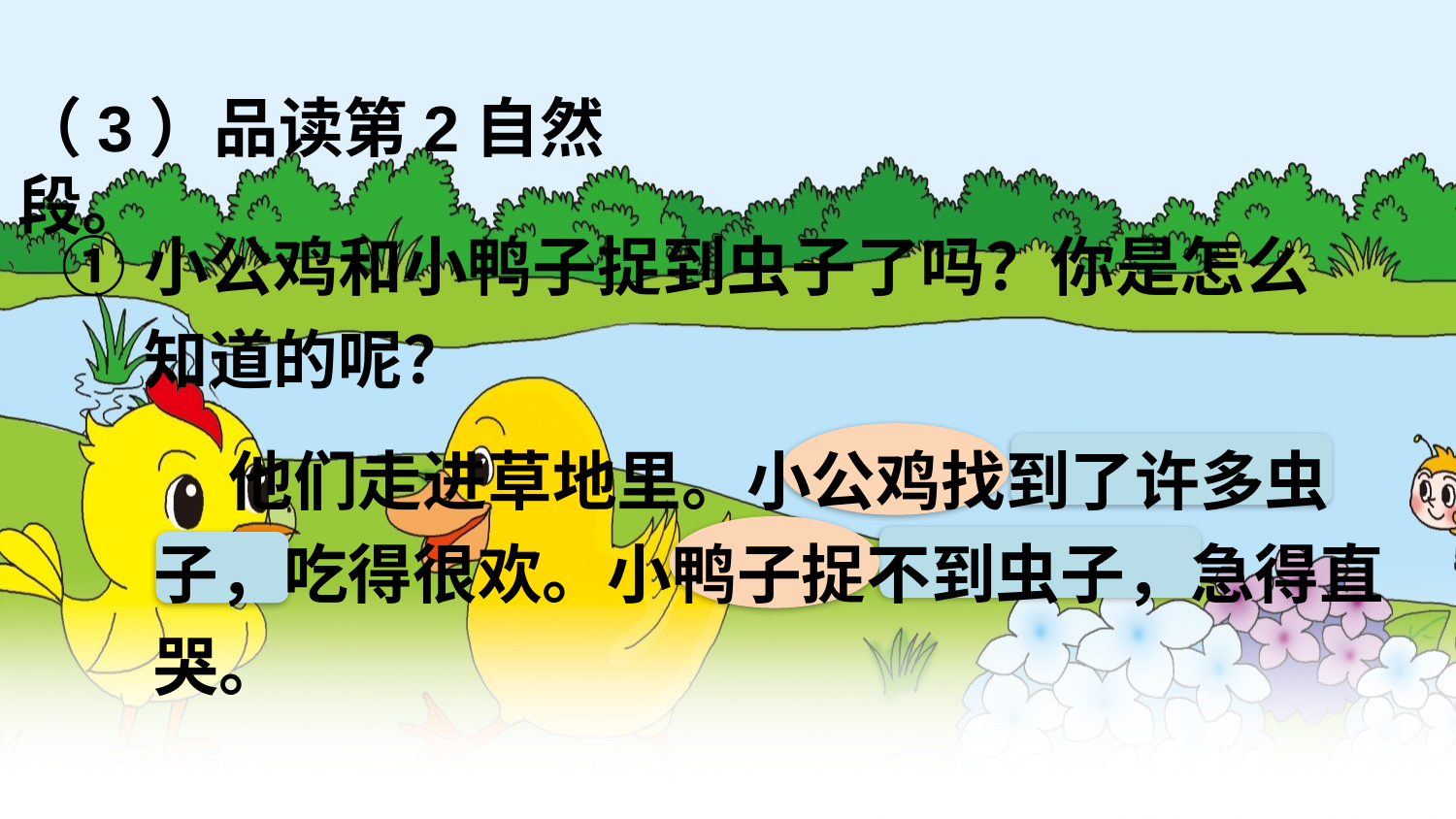

（3）品读第2自然段。
小公鸡和小鸭子捉到虫子了吗？你是怎么知道的呢？
    他们走进草地里。小公鸡找到了许多虫子，吃得很欢。小鸭子捉不到虫子，急得直哭。